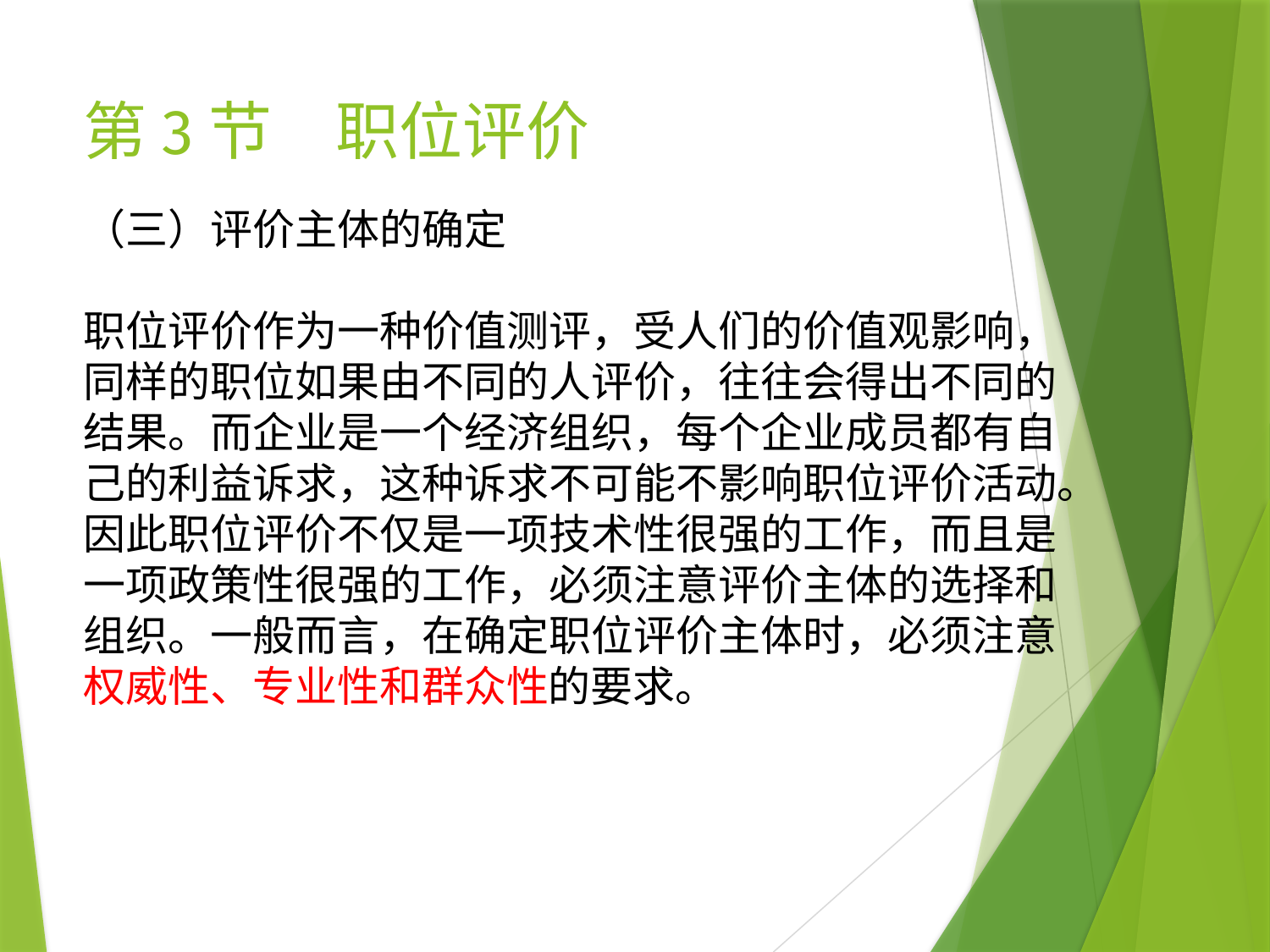

# 第3节　职位评价
（三）评价主体的确定

职位评价作为一种价值测评，受人们的价值观影响，同样的职位如果由不同的人评价，往往会得出不同的结果。而企业是一个经济组织，每个企业成员都有自己的利益诉求，这种诉求不可能不影响职位评价活动。因此职位评价不仅是一项技术性很强的工作，而且是一项政策性很强的工作，必须注意评价主体的选择和组织。一般而言，在确定职位评价主体时，必须注意权威性、专业性和群众性的要求。